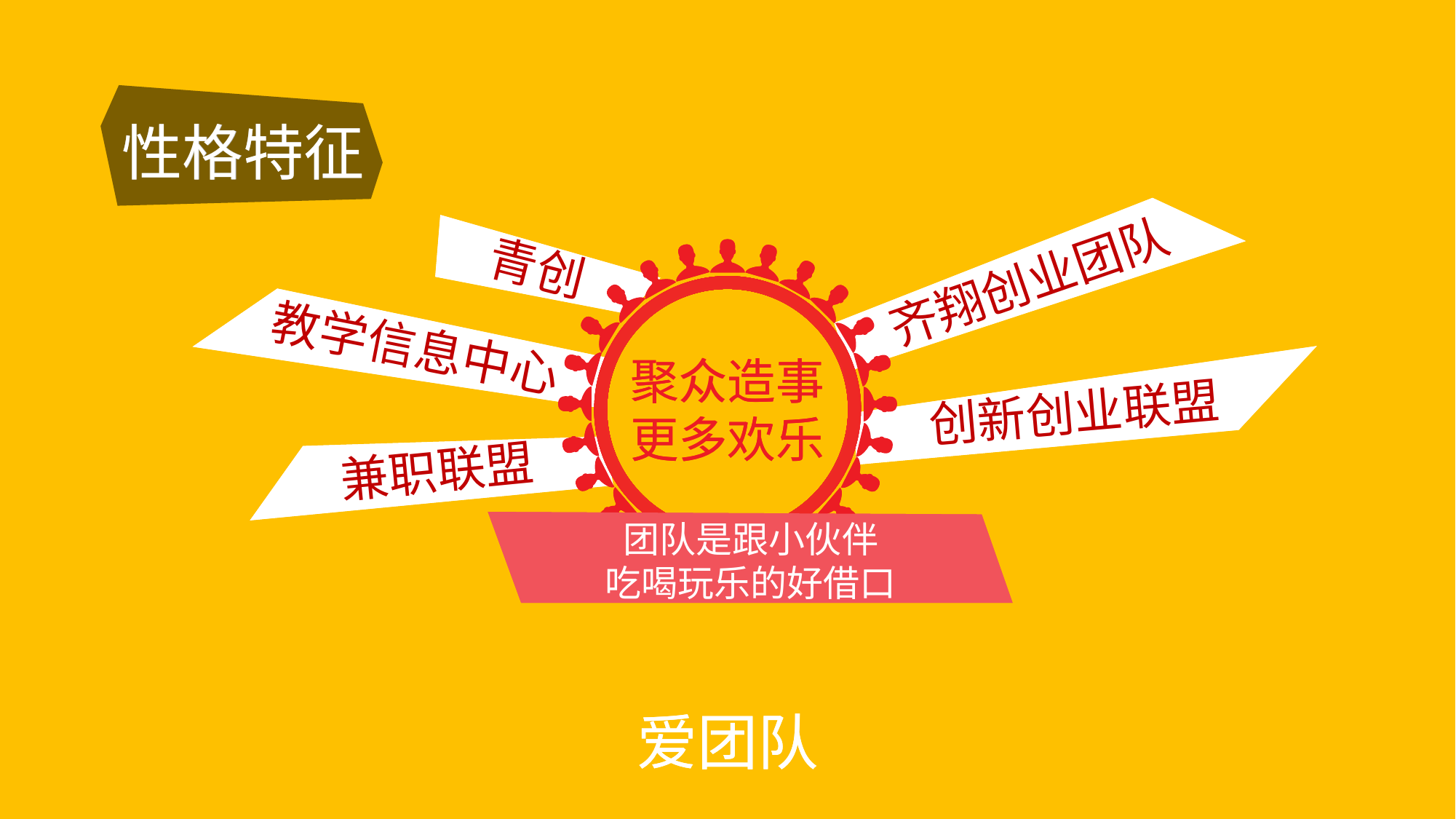

性格特征

青创

齐翔创业团队

教学信息中心

聚众造事
更多欢乐
创新创业联盟

兼职联盟
团队是跟小伙伴
吃喝玩乐的好借口

爱团队

性格特征

青创

齐翔创业团队

教学信息中心

聚众造事
更多欢乐
创新创业联盟

兼职联盟
团队是跟小伙伴
吃喝玩乐的好借口

爱团队